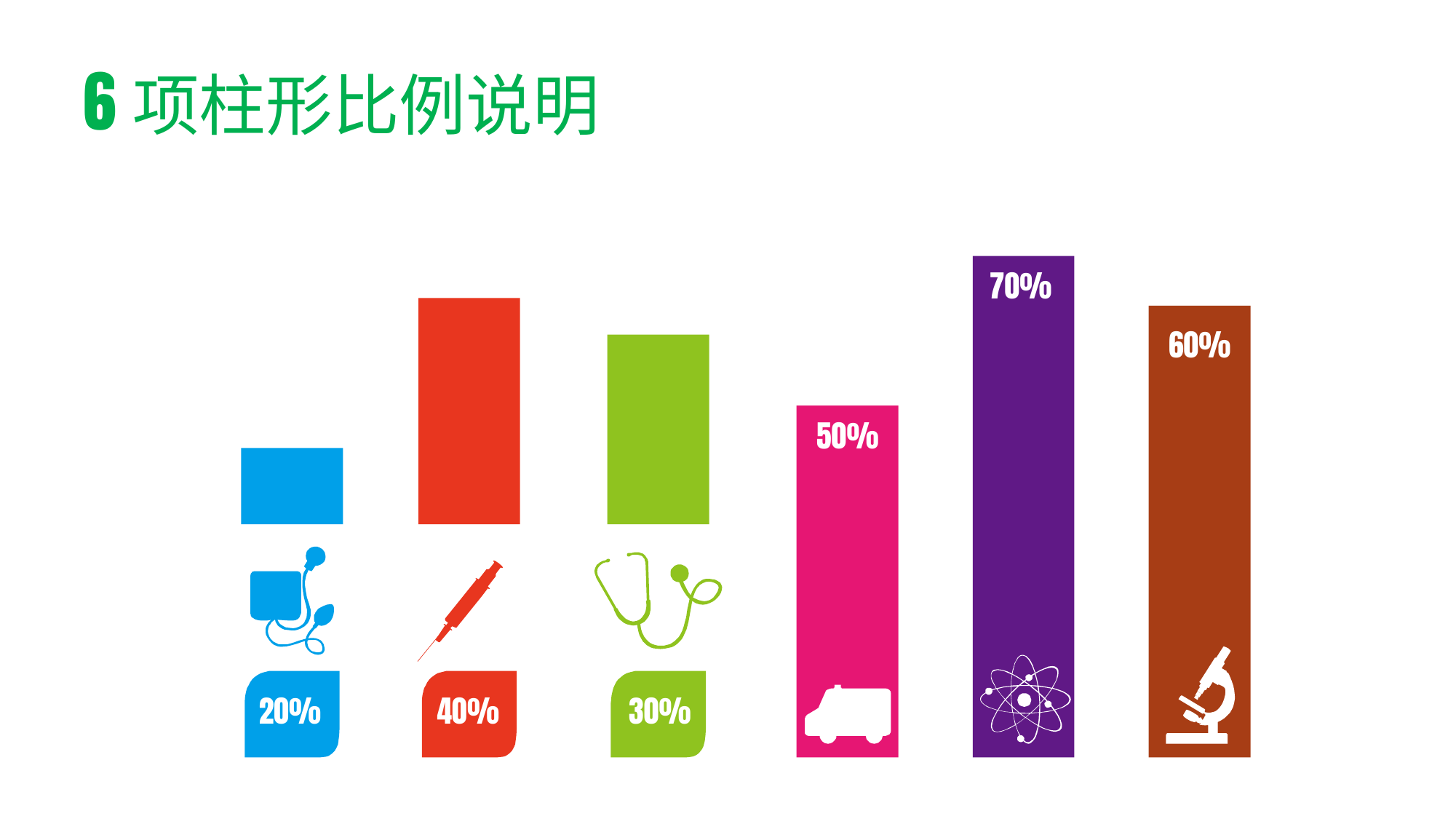

# 6项柱形比例说明

70%

40%

60%

30%

50%

20%